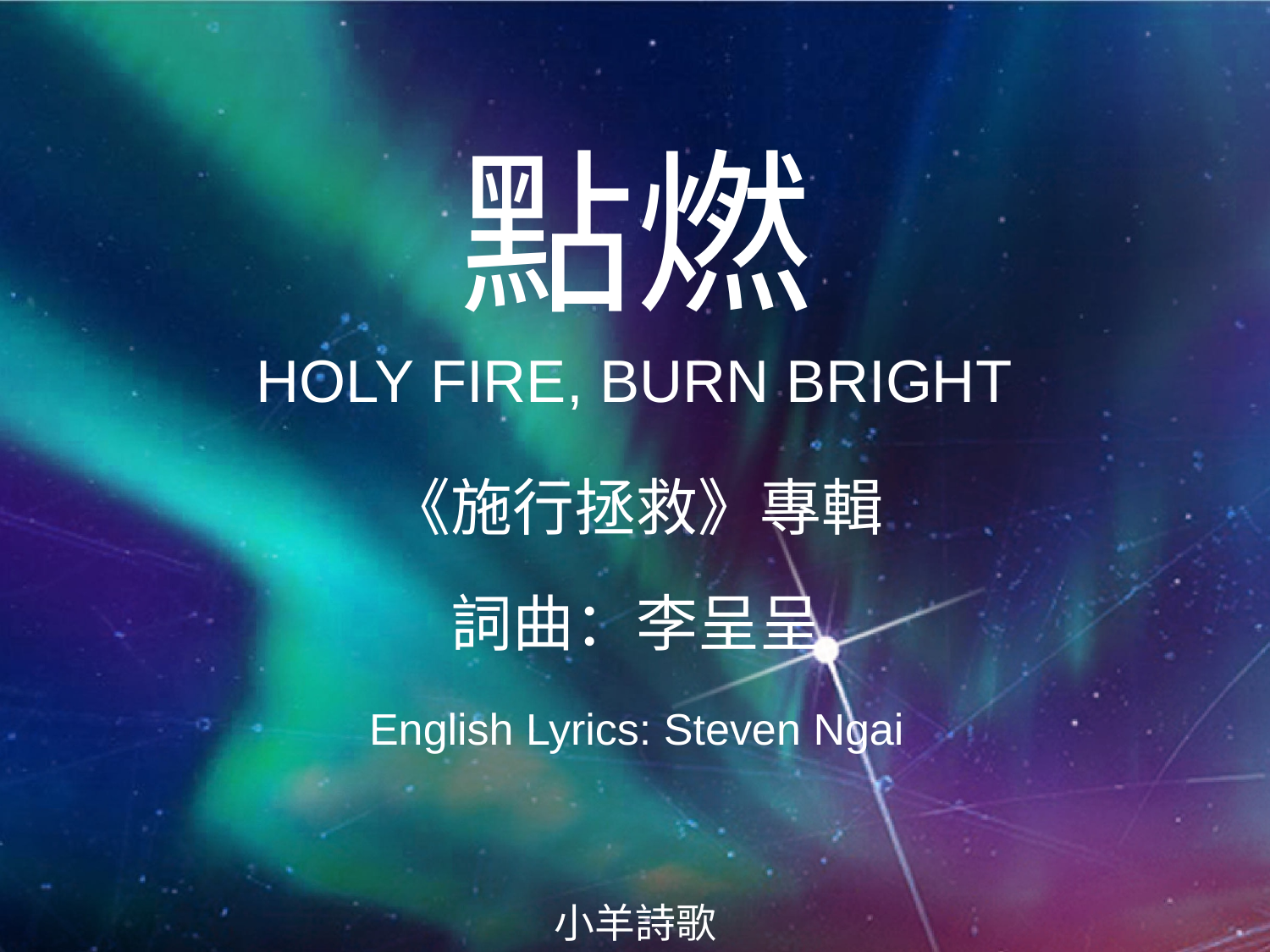

點燃
HOLY FIRE, BURN BRIGHT
# 《施行拯救》專輯 詞曲：李呈呈 English Lyrics: Steven Ngai

小羊詩歌